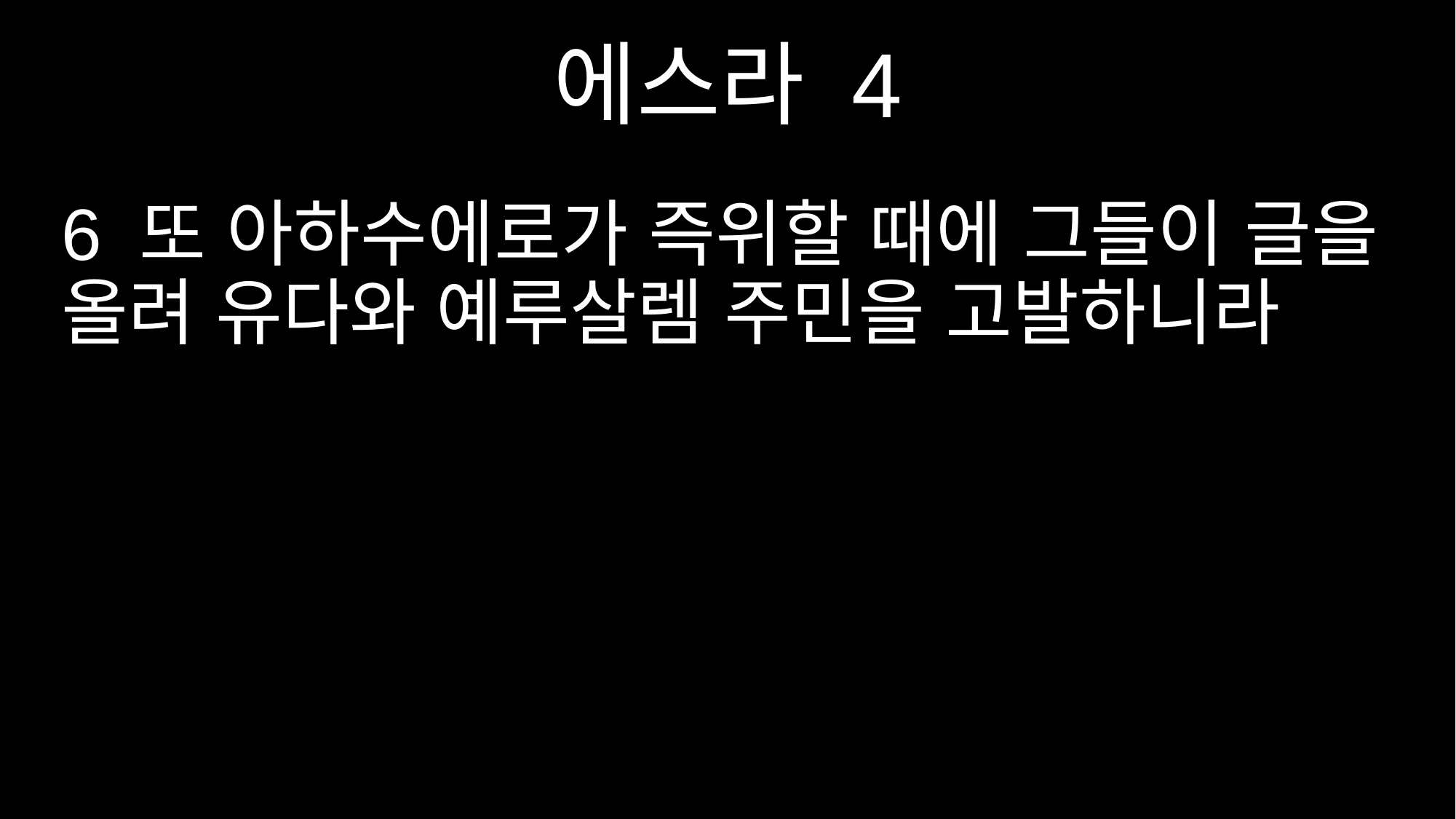

에스라 4
6 또 아하수에로가 즉위할 때에 그들이 글을 올려 유다와 예루살렘 주민을 고발하니라